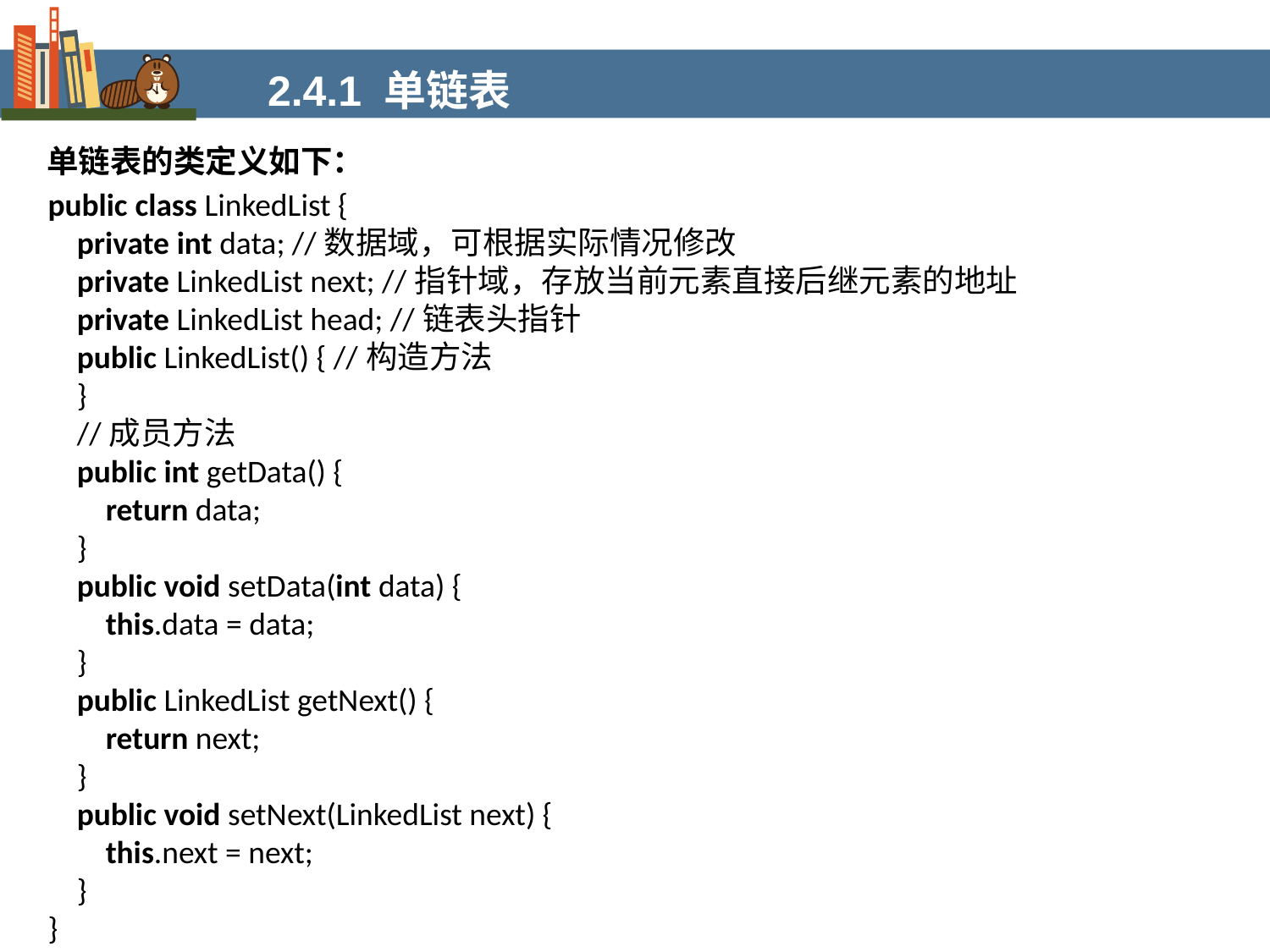

2.4.1 单链表
单链表的类定义如下：

public class LinkedList {
    private int data; //数据域，可根据实际情况修改
    private LinkedList next; //指针域，存放当前元素直接后继元素的地址
    private LinkedList head; //链表头指针
    public LinkedList() { //构造方法
    }
    //成员方法
    public int getData() {
        return data;
    }
    public void setData(int data) {
        this.data = data;
    }
    public LinkedList getNext() {
        return next;
    }
    public void setNext(LinkedList next) {
        this.next = next;
    }
}